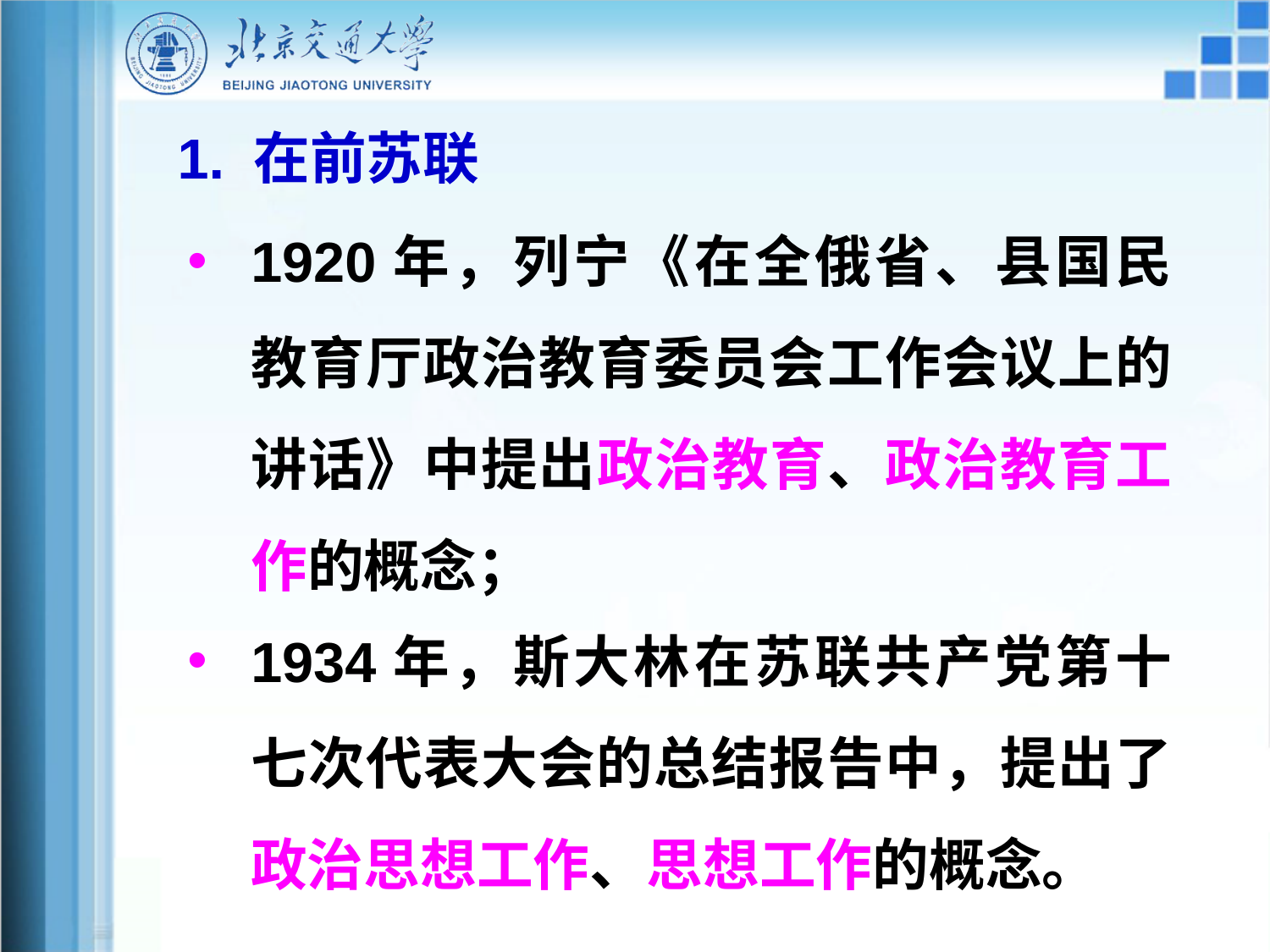

1. 在前苏联
1920年，列宁《在全俄省、县国民教育厅政治教育委员会工作会议上的讲话》中提出政治教育、政治教育工作的概念；
1934年，斯大林在苏联共产党第十七次代表大会的总结报告中，提出了政治思想工作、思想工作的概念。